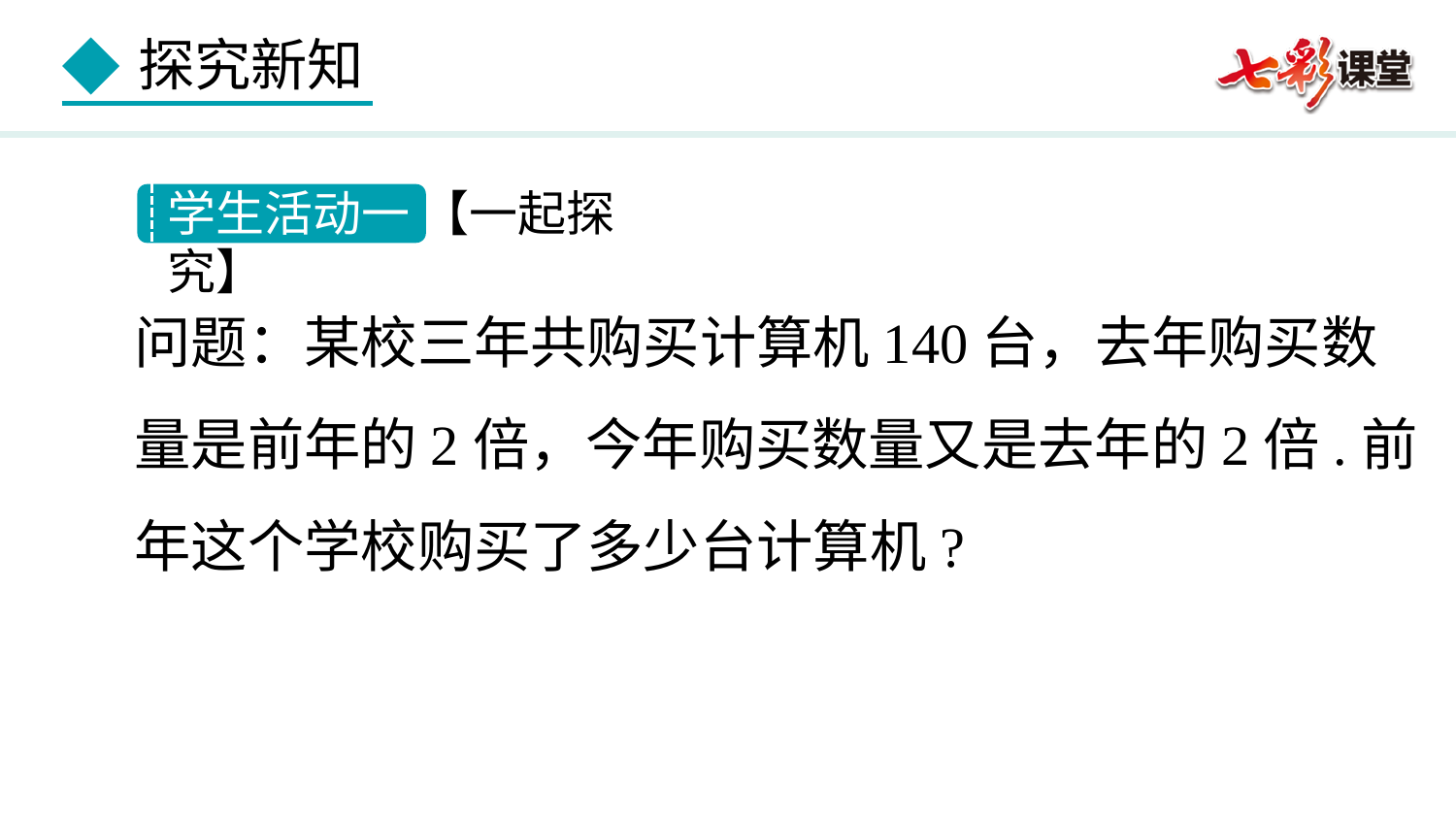

学生活动一 【一起探究】

问题：某校三年共购买计算机140台，去年购买数量是前年的2倍，今年购买数量又是去年的2倍.前年这个学校购买了多少台计算机?